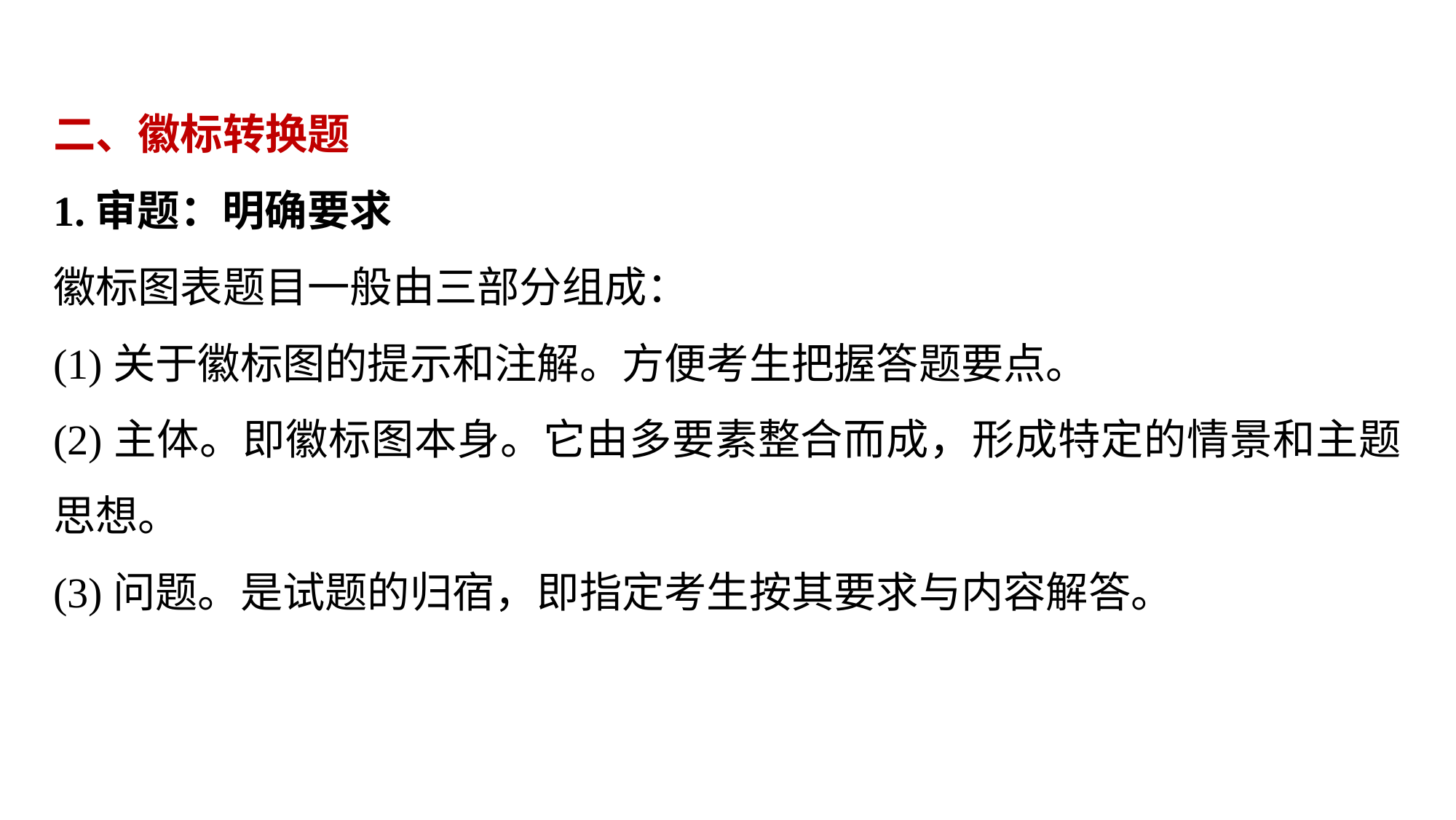

二、徽标转换题
1.审题：明确要求
徽标图表题目一般由三部分组成：
(1)关于徽标图的提示和注解。方便考生把握答题要点。
(2)主体。即徽标图本身。它由多要素整合而成，形成特定的情景和主题思想。
(3)问题。是试题的归宿，即指定考生按其要求与内容解答。